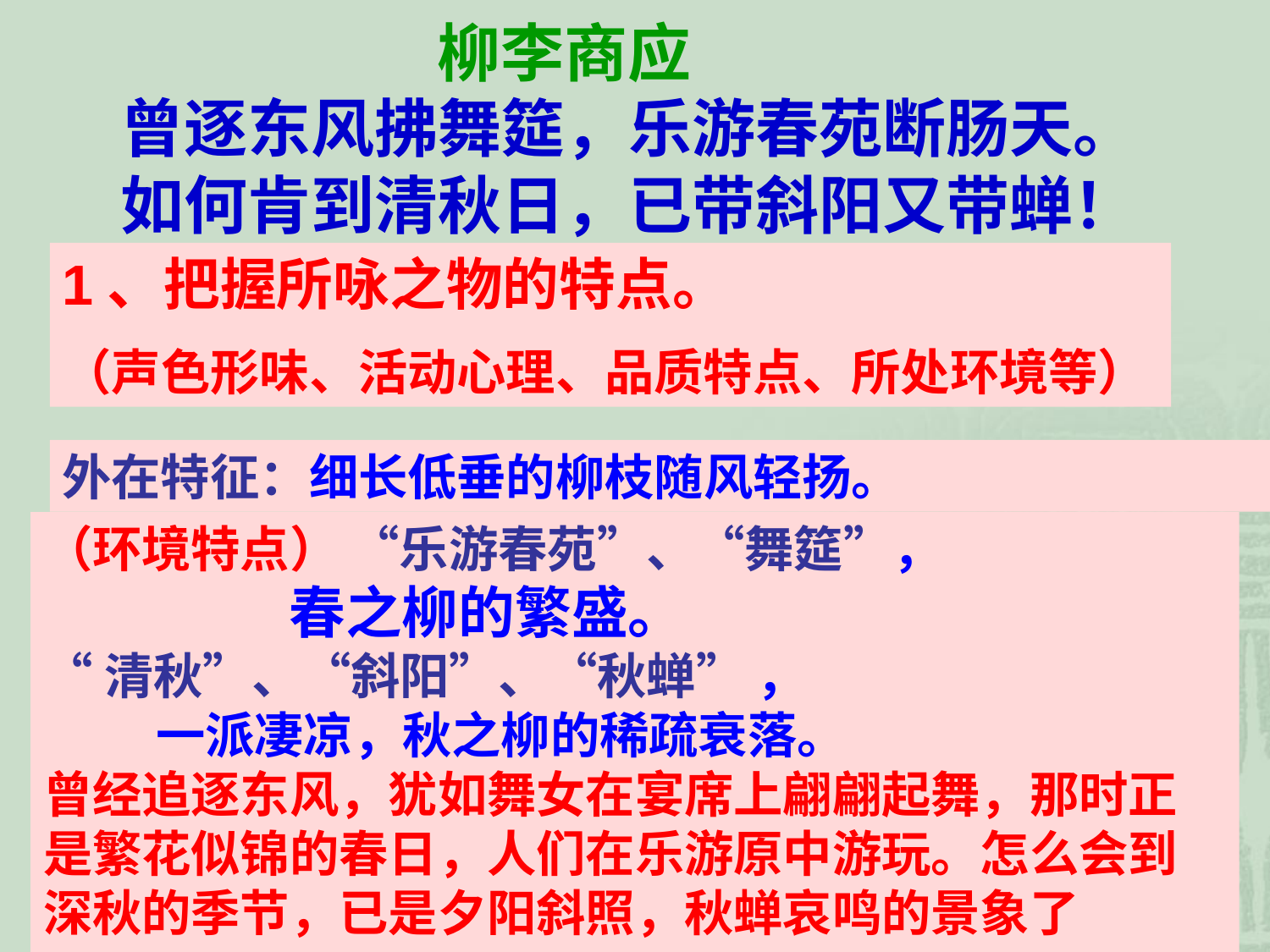

柳李商应
   曾逐东风拂舞筵，乐游春苑断肠天。
   如何肯到清秋日，已带斜阳又带蝉！

1、把握所咏之物的特点。
（声色形味、活动心理、品质特点、所处环境等）
外在特征：细长低垂的柳枝随风轻扬。
（环境特点） “乐游春苑”、“舞筵”，
                  春之柳的繁盛。
“清秋”、“斜阳”、“秋蝉” ，
         一派凄凉，秋之柳的稀疏衰落。
曾经追逐东风，犹如舞女在宴席上翩翩起舞，那时正是繁花似锦的春日，人们在乐游原中游玩。怎么会到深秋的季节，已是夕阳斜照，秋蝉哀鸣的景象了